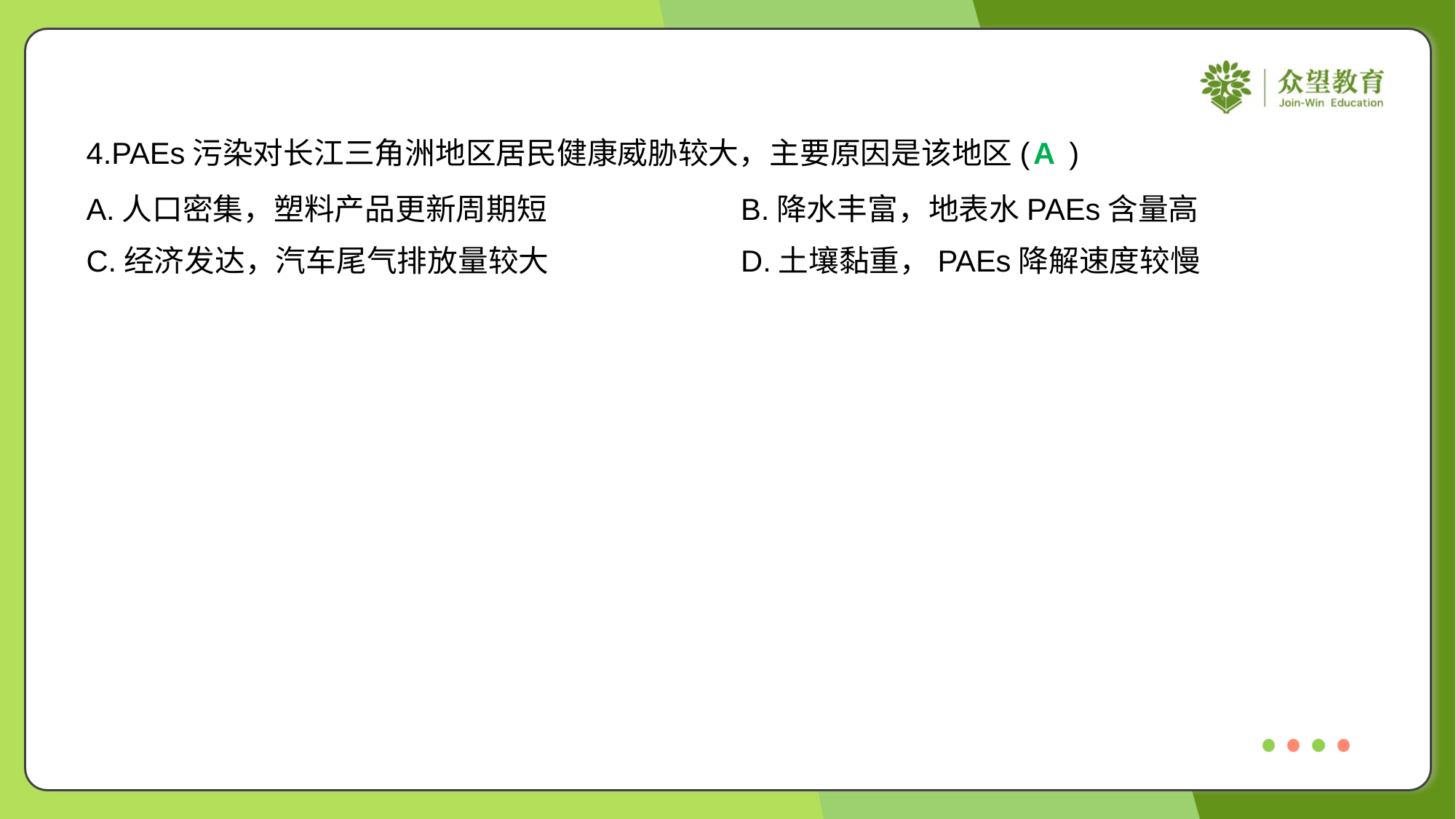

4.PAEs污染对长江三角洲地区居民健康威胁较大，主要原因是该地区(     )
A
A.人口密集，塑料产品更新周期短	B.降水丰富，地表水PAEs含量高
C.经济发达，汽车尾气排放量较大	D.土壤黏重，PAEs降解速度较慢